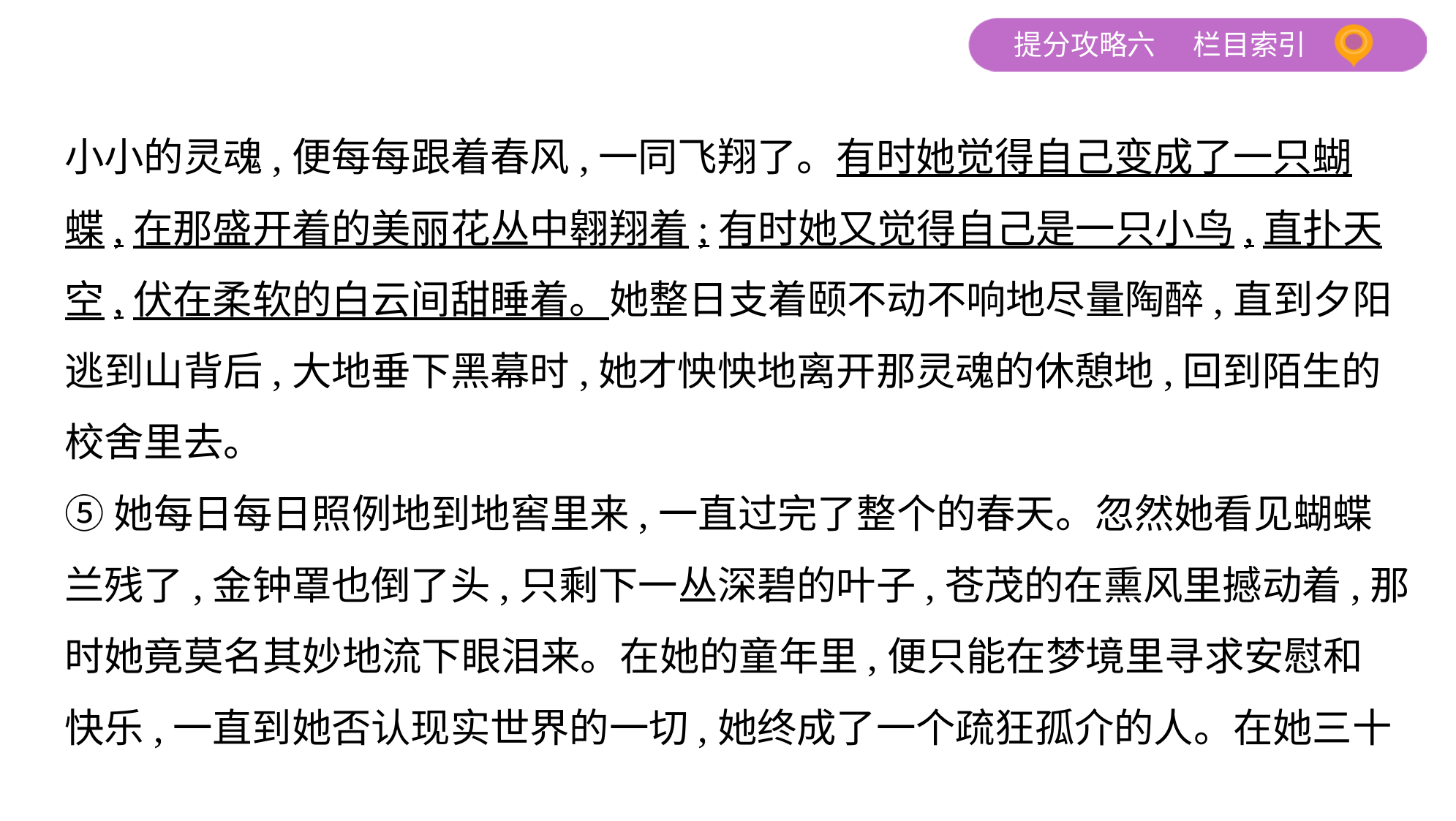

小小的灵魂,便每每跟着春风,一同飞翔了。有时她觉得自己变成了一只蝴
蝶,在那盛开着的美丽花丛中翱翔着;有时她又觉得自己是一只小鸟,直扑天
空,伏在柔软的白云间甜睡着。她整日支着颐不动不响地尽量陶醉,直到夕阳
逃到山背后,大地垂下黑幕时,她才怏怏地离开那灵魂的休憩地,回到陌生的
校舍里去。
⑤她每日每日照例地到地窖里来,一直过完了整个的春天。忽然她看见蝴蝶
兰残了,金钟罩也倒了头,只剩下一丛深碧的叶子,苍茂的在熏风里撼动着,那
时她竟莫名其妙地流下眼泪来。在她的童年里,便只能在梦境里寻求安慰和
快乐,一直到她否认现实世界的一切,她终成了一个疏狂孤介的人。在她三十